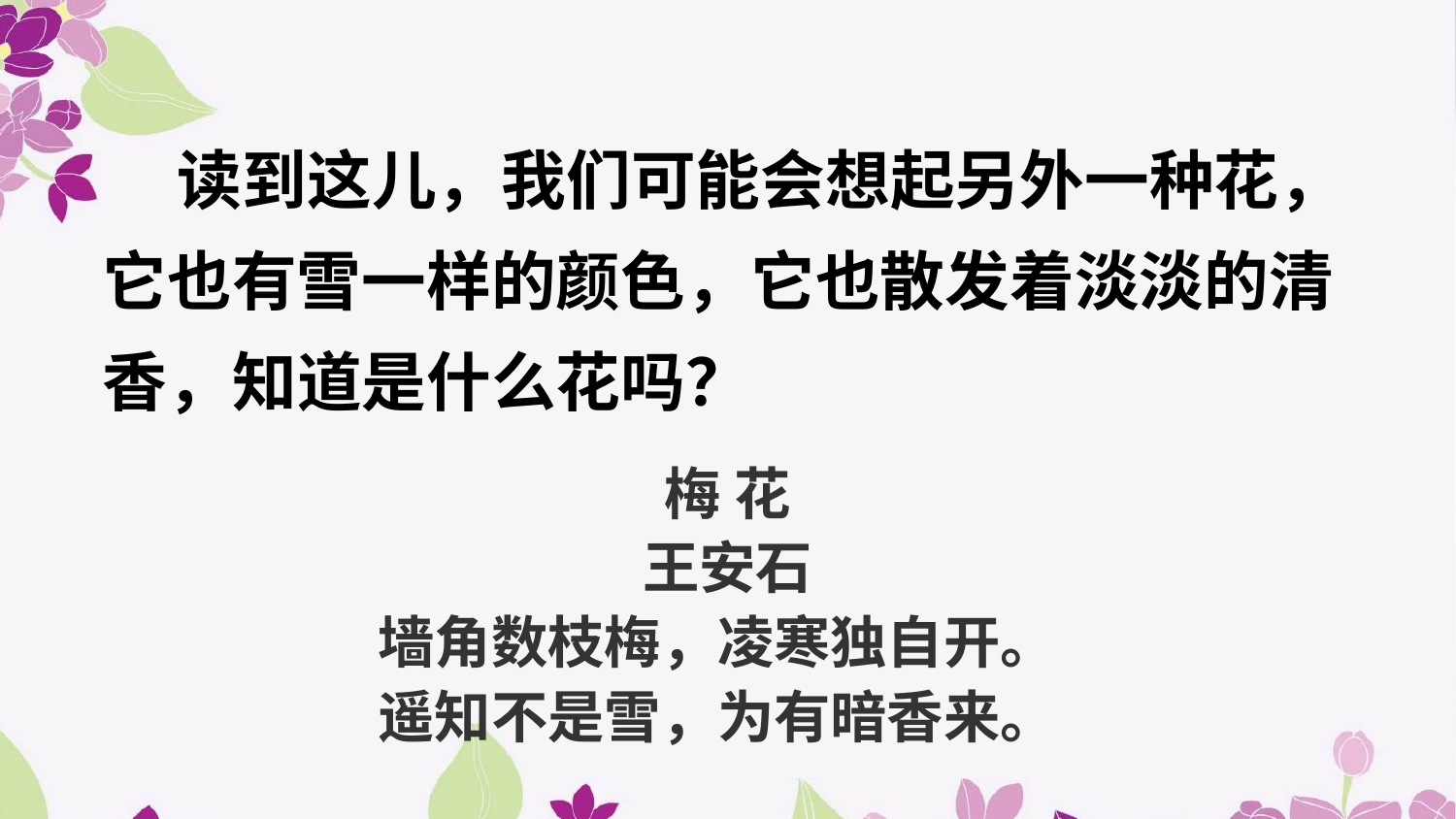

读到这儿，我们可能会想起另外一种花，它也有雪一样的颜色，它也散发着淡淡的清香，知道是什么花吗？
梅 花
王安石
墙角数枝梅，凌寒独自开。
遥知不是雪，为有暗香来。